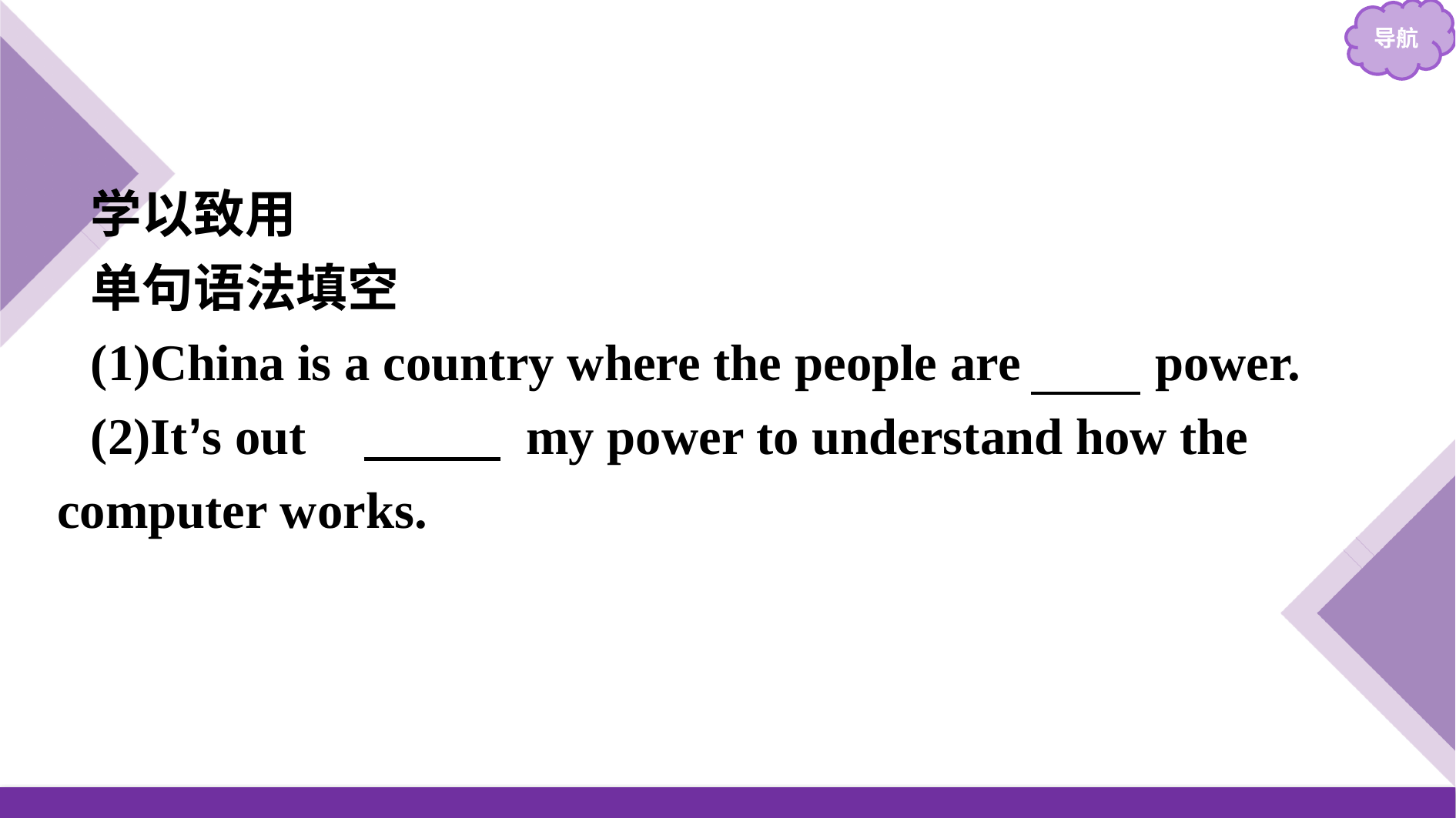

学以致用
单句语法填空
(1)China is a country where the people are   in    power.
(2)It’s out 　of　 my power to understand how the computer works.